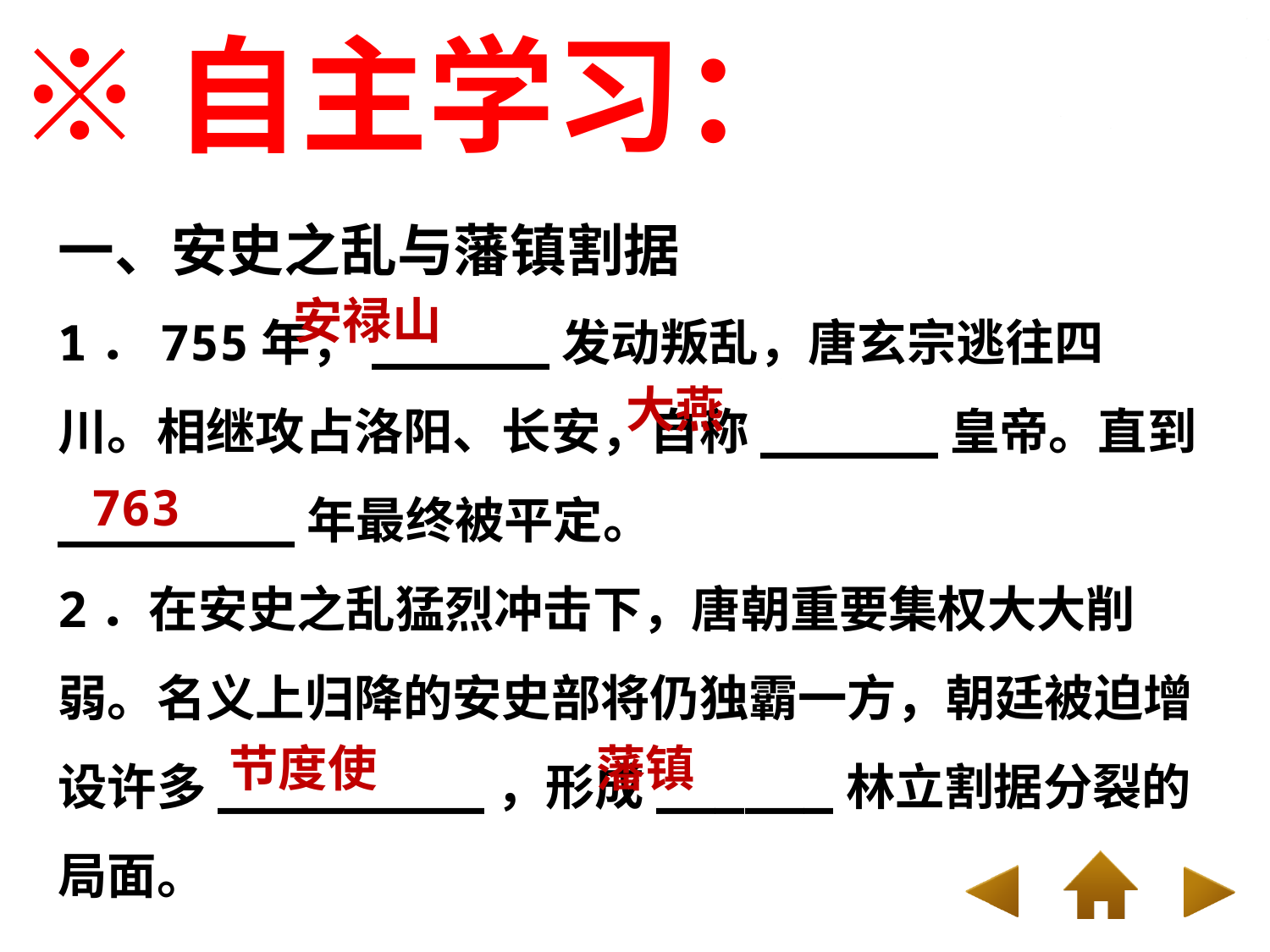

※自主学习：
一、安史之乱与藩镇割据
1．755年，______发动叛乱，唐玄宗逃往四川。相继攻占洛阳、长安，自称______皇帝。直到________年最终被平定。
2．在安史之乱猛烈冲击下，唐朝重要集权大大削弱。名义上归降的安史部将仍独霸一方，朝廷被迫增设许多_________，形成______林立割据分裂的局面。
安禄山
大燕
763
节度使
藩镇